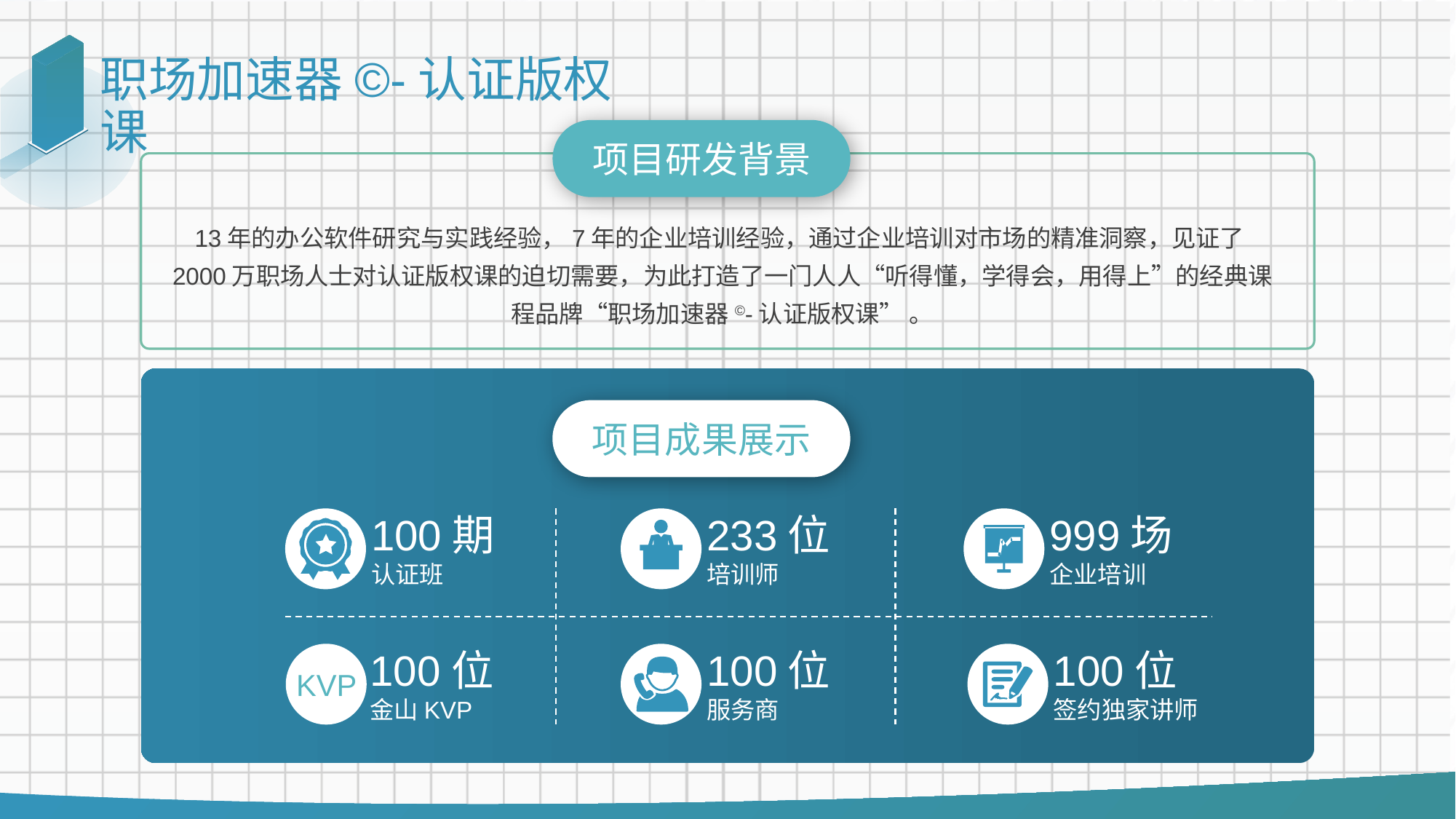

# 职场加速器©-认证版权课
项目研发背景

13年的办公软件研究与实践经验，7年的企业培训经验，通过企业培训对市场的精准洞察，见证了2000万职场人士对认证版权课的迫切需要，为此打造了一门人人“听得懂，学得会，用得上”的经典课程品牌“职场加速器©-认证版权课” 。

项目成果展示

100期
认证班

233位
培训师

999场
企业培训

100位
金山KVP
KVP

100位
服务商

100位
签约独家讲师